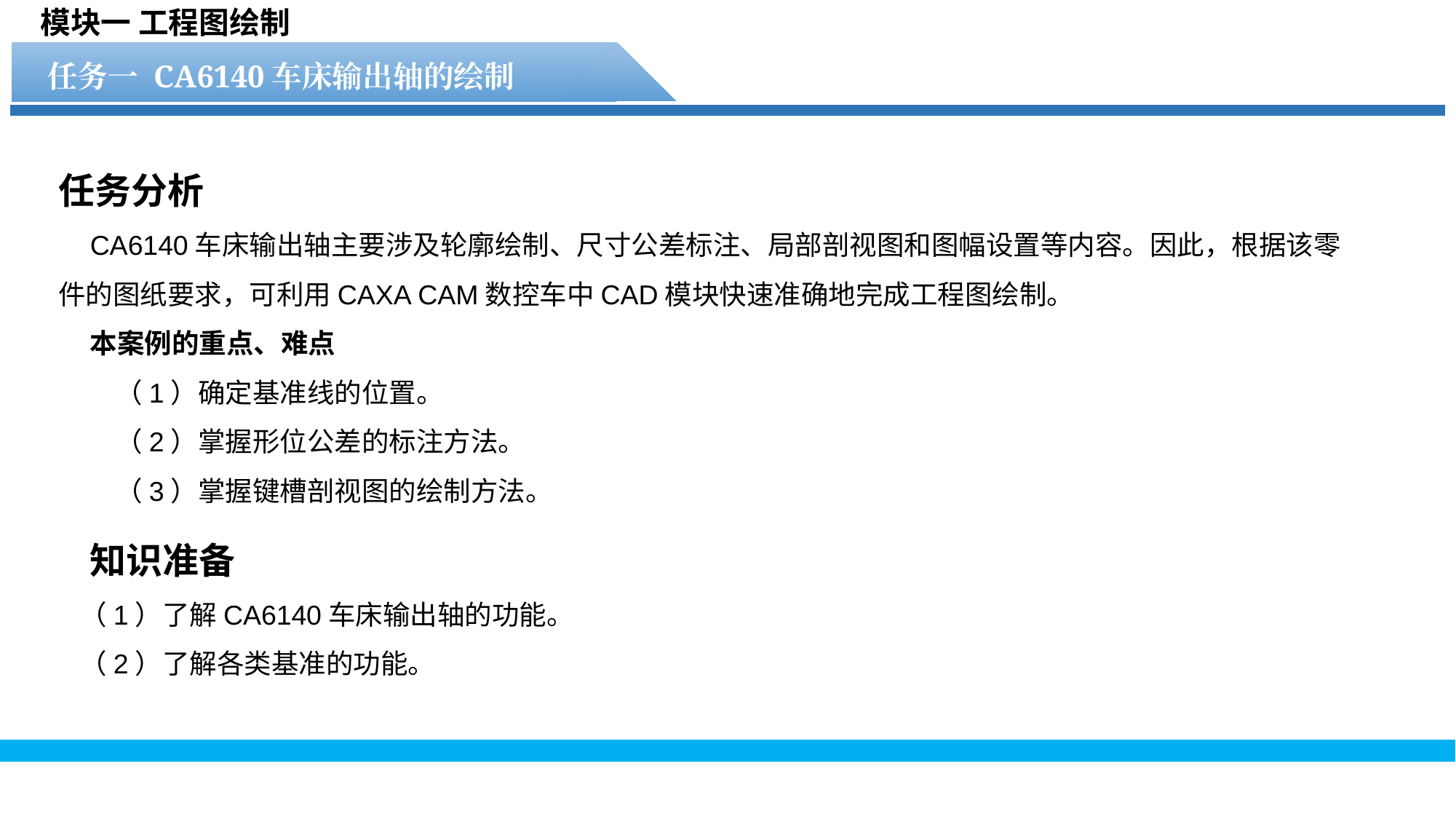

模块一 工程图绘制

任务一 CA6140车床输出轴的绘制
任务1 水轮文件的显示操作
任务分析
CA6140车床输出轴主要涉及轮廓绘制、尺寸公差标注、局部剖视图和图幅设置等内容。因此，根据该零件的图纸要求，可利用CAXA CAM数控车中CAD模块快速准确地完成工程图绘制。
本案例的重点、难点
   （1）确定基准线的位置。
   （2）掌握形位公差的标注方法。
   （3）掌握键槽剖视图的绘制方法。
知识准备
（1）了解CA6140车床输出轴的功能。
（2）了解各类基准的功能。